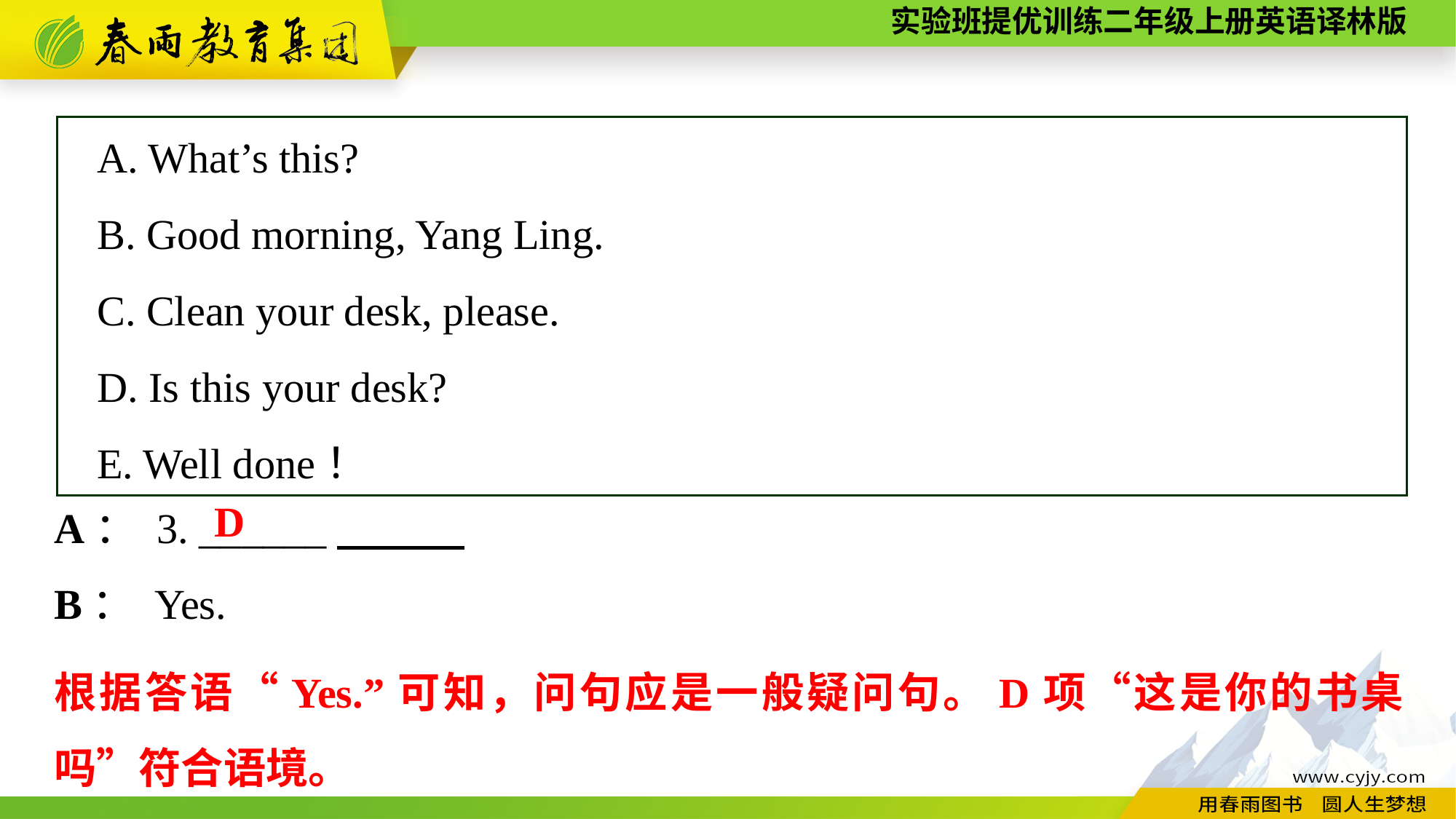

A. What’s this?
B. Good morning, Yang Ling.
C. Clean your desk, please.
D. Is this your desk?
E. Well done！

A： 3. ______
B： Yes.
D
根据答语“Yes.”可知，问句应是一般疑问句。D项“这是你的书桌吗”符合语境。